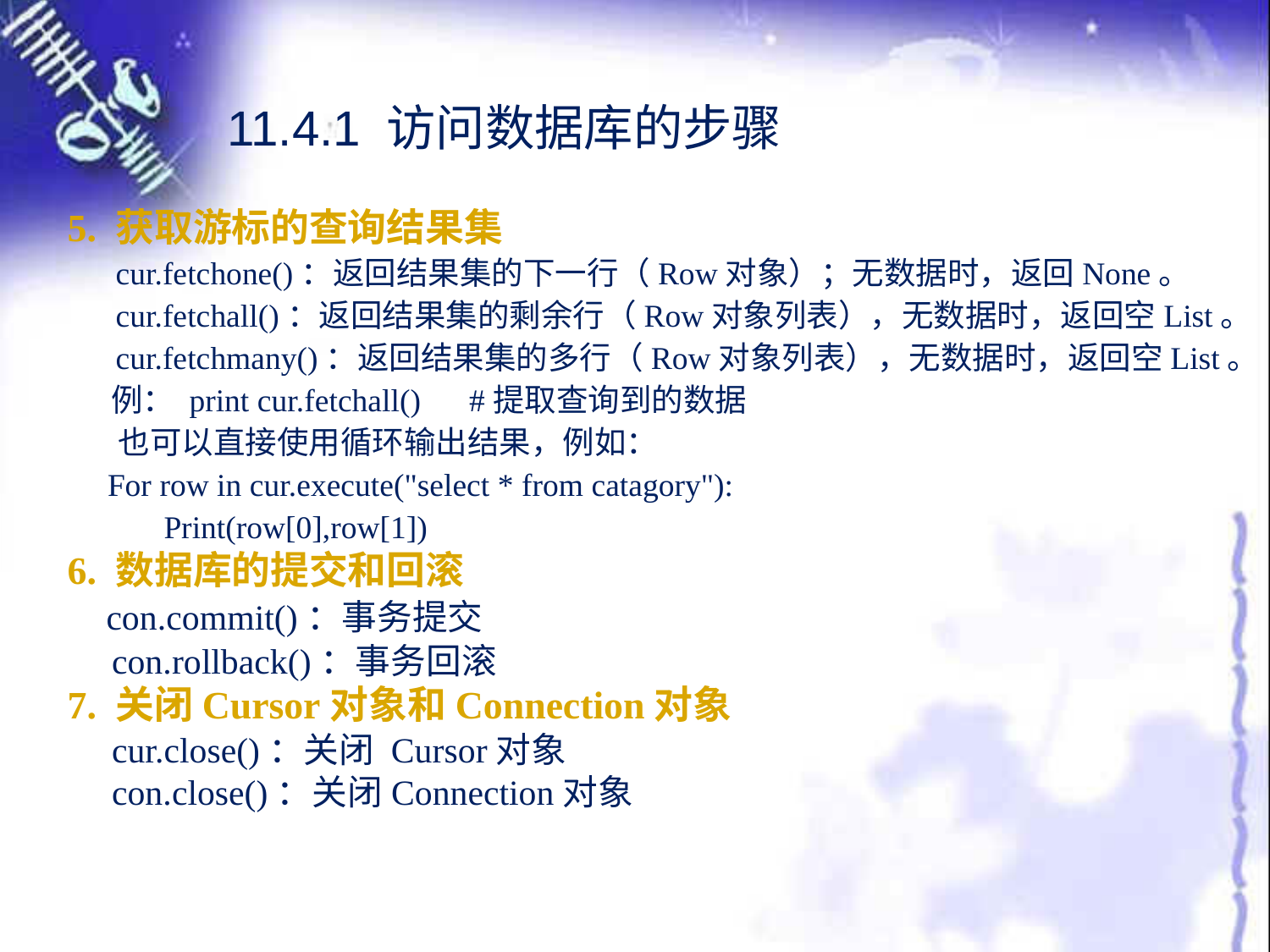

11.4.1 访问数据库的步骤
5. 获取游标的查询结果集
      cur.fetchone()：返回结果集的下一行（Row对象）；无数据时，返回None。
      cur.fetchall()：返回结果集的剩余行（Row对象列表），无数据时，返回空List。
      cur.fetchmany()：返回结果集的多行（Row对象列表），无数据时，返回空List。
     例： print cur.fetchall()      #提取查询到的数据
      也可以直接使用循环输出结果，例如：
     For row in cur.execute("select * from catagory"):
            Print(row[0],row[1])
6. 数据库的提交和回滚
    con.commit()：事务提交
     con.rollback()：事务回滚
7. 关闭Cursor对象和Connection对象
     cur.close()：关闭 Cursor对象
     con.close()：关闭Connection对象